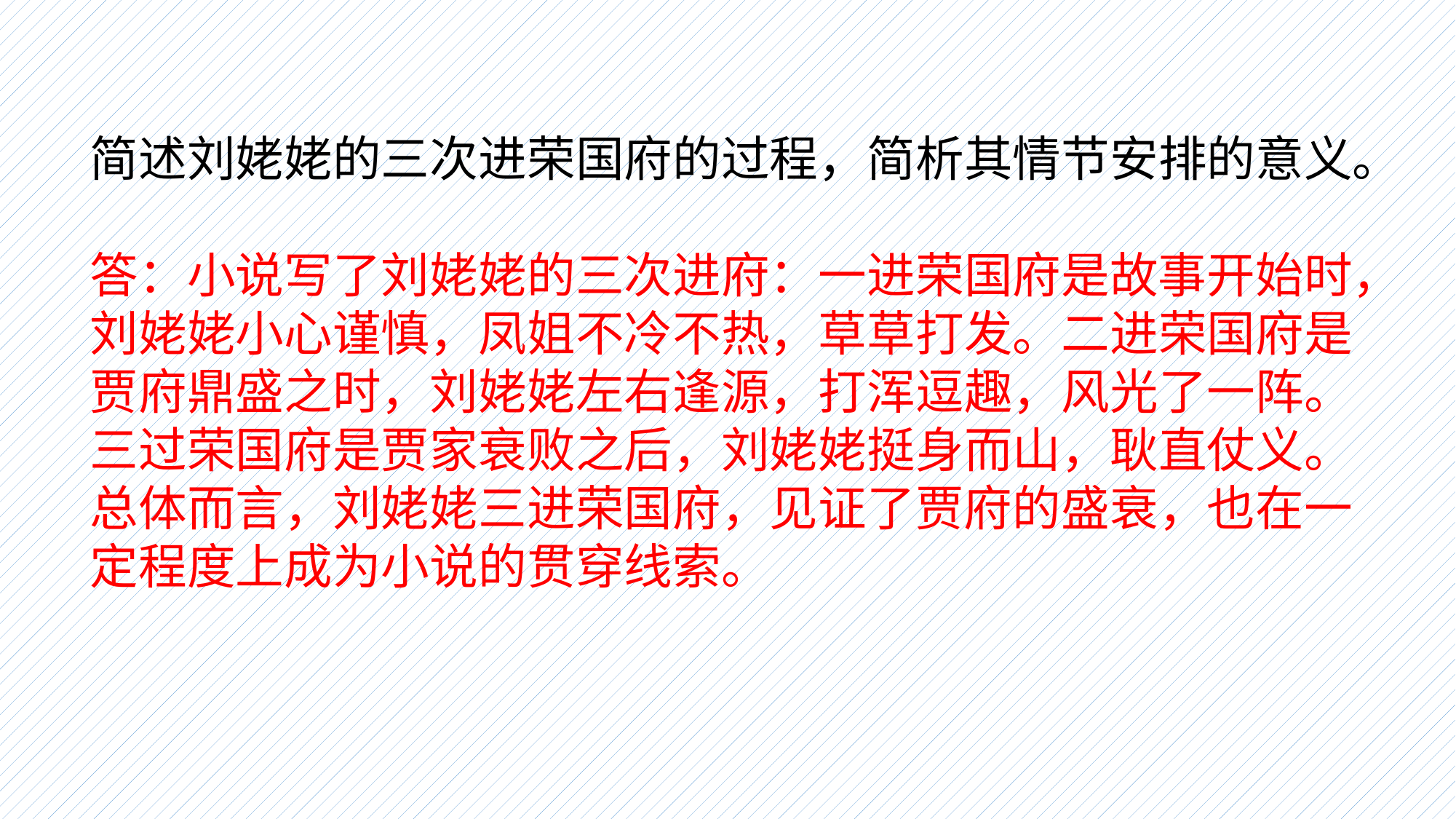

简述刘姥姥的三次进荣国府的过程，简析其情节安排的意义。

答：小说写了刘姥姥的三次进府：一进荣国府是故事开始时，刘姥姥小心谨慎，凤姐不冷不热，草草打发。二进荣国府是贾府鼎盛之时，刘姥姥左右逢源，打浑逗趣，风光了一阵。三过荣国府是贾家衰败之后，刘姥姥挺身而山，耿直仗义。总体而言，刘姥姥三进荣国府，见证了贾府的盛衰，也在一定程度上成为小说的贯穿线索。